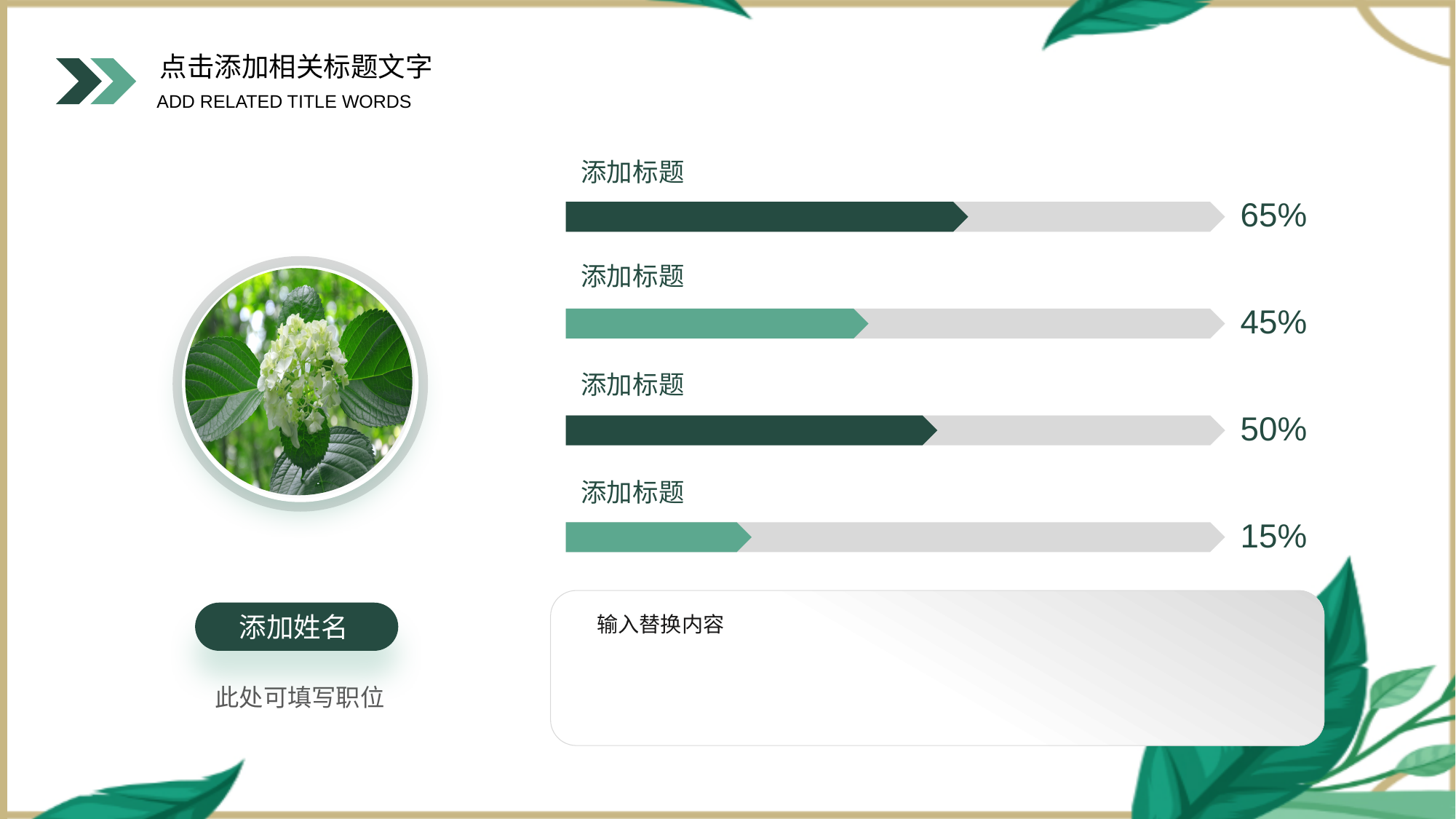

添加标题
65%

添加标题

45%

添加标题
50%

添加标题
15%

输入替换内容

添加姓名
此处可填写职位